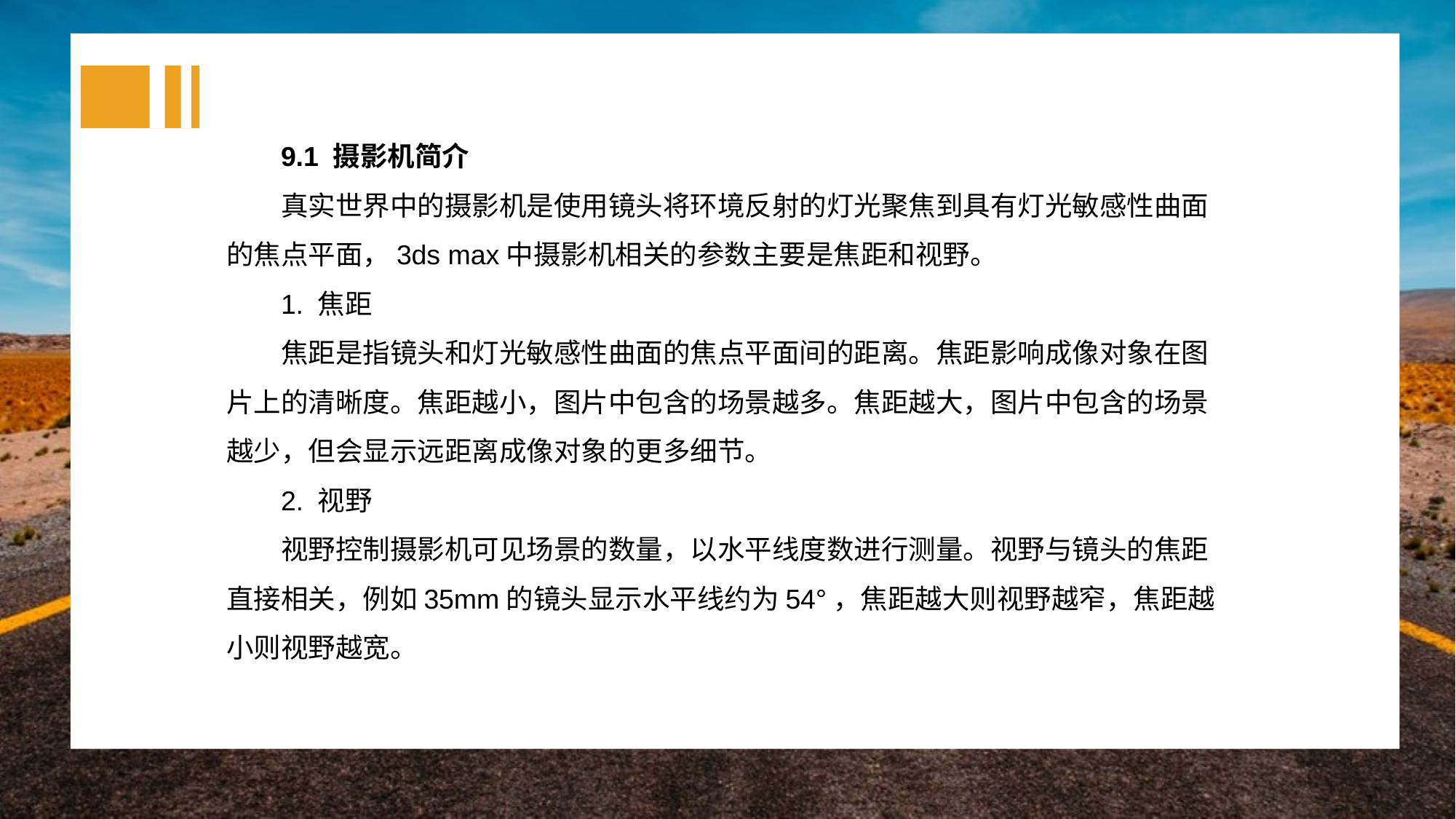

9.1 摄影机简介
真实世界中的摄影机是使用镜头将环境反射的灯光聚焦到具有灯光敏感性曲面的焦点平面，3ds max中摄影机相关的参数主要是焦距和视野。
1. 焦距
焦距是指镜头和灯光敏感性曲面的焦点平面间的距离。焦距影响成像对象在图片上的清晰度。焦距越小，图片中包含的场景越多。焦距越大，图片中包含的场景越少，但会显示远距离成像对象的更多细节。
2. 视野
视野控制摄影机可见场景的数量，以水平线度数进行测量。视野与镜头的焦距直接相关，例如35mm的镜头显示水平线约为54°，焦距越大则视野越窄，焦距越小则视野越宽。